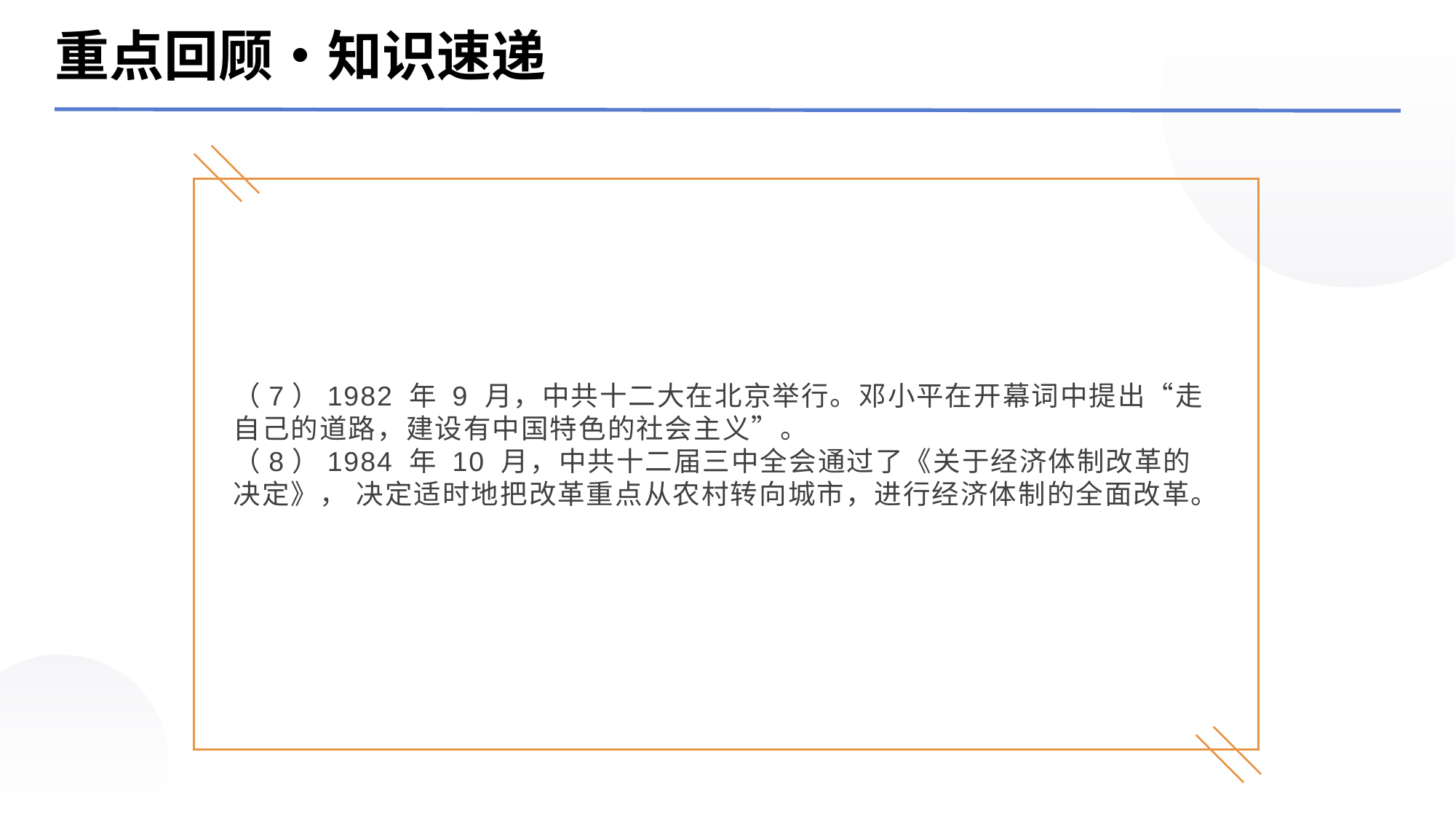

重点回顾‧知识速递

（7）1982 年 9 月，中共十二大在北京举行。邓小平在开幕词中提出“走自己的道路，建设有中国特色的社会主义”。
（8）1984 年 10 月，中共十二届三中全会通过了《关于经济体制改革的决定》， 决定适时地把改革重点从农村转向城市，进行经济体制的全面改革。